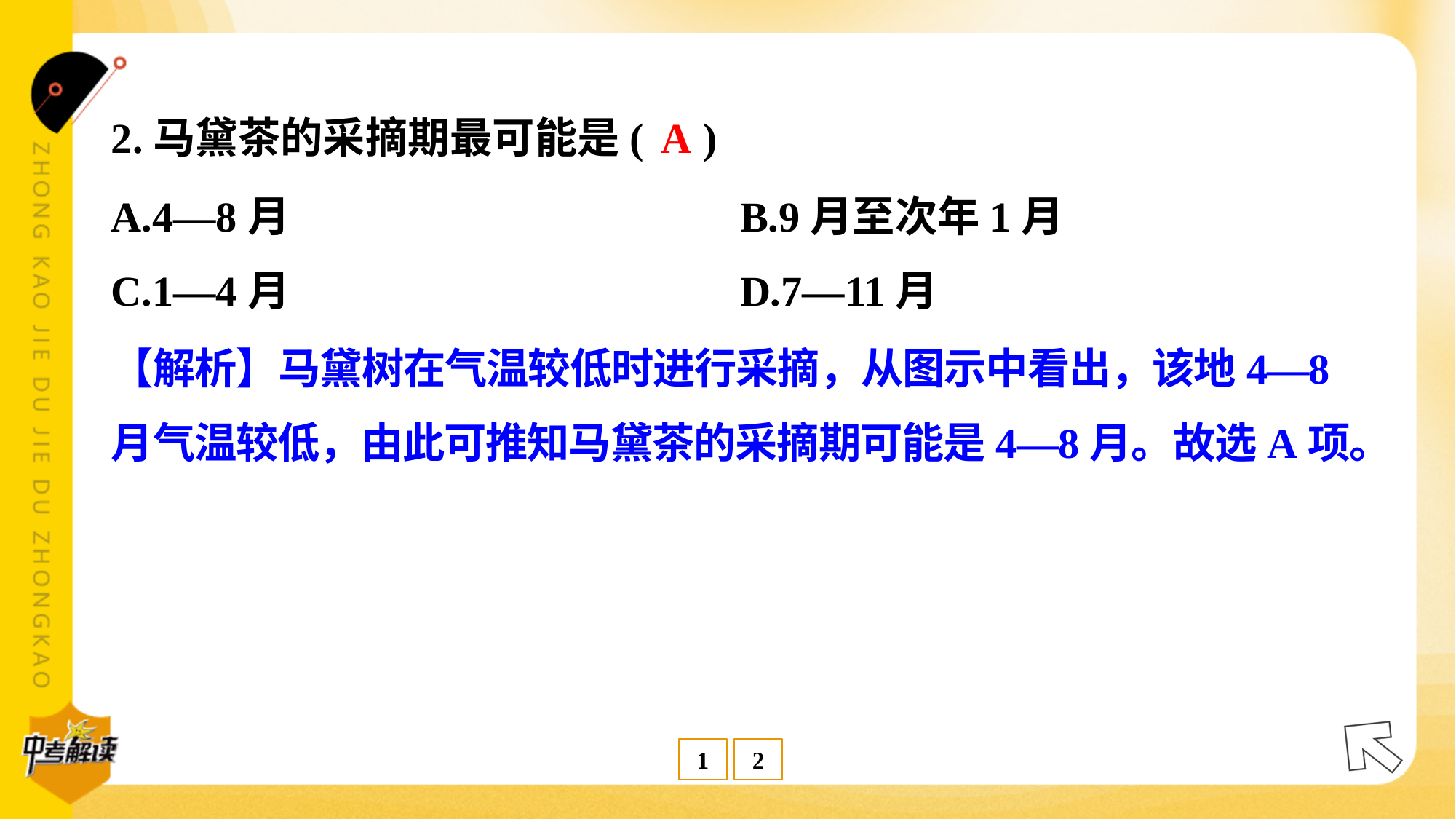

A
2.马黛茶的采摘期最可能是(     )
A.4—8月	B.9月至次年1月
C.1—4月	D.7—11月
【解析】马黛树在气温较低时进行采摘，从图示中看出，该地4—8
月气温较低，由此可推知马黛茶的采摘期可能是4—8月。故选A项。